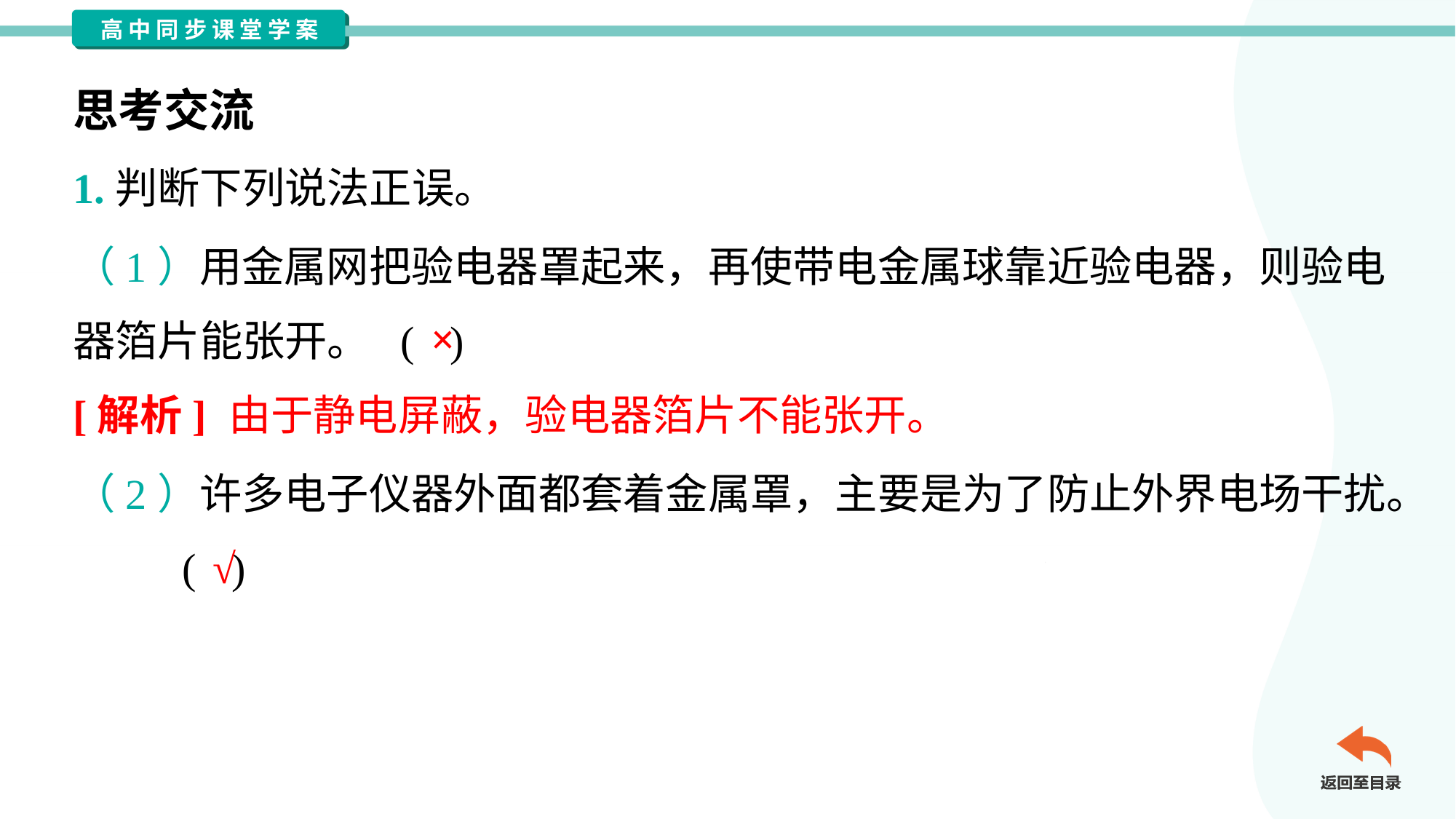

思考交流
1.判断下列说法正误。
（1）用金属网把验电器罩起来，再使带电金属球靠近验电器，则验电
器箔片能张开。	(   )
×
[解析] 由于静电屏蔽，验电器箔片不能张开。
（2）许多电子仪器外面都套着金属罩，主要是为了防止外界电场干扰。
	(   )
√